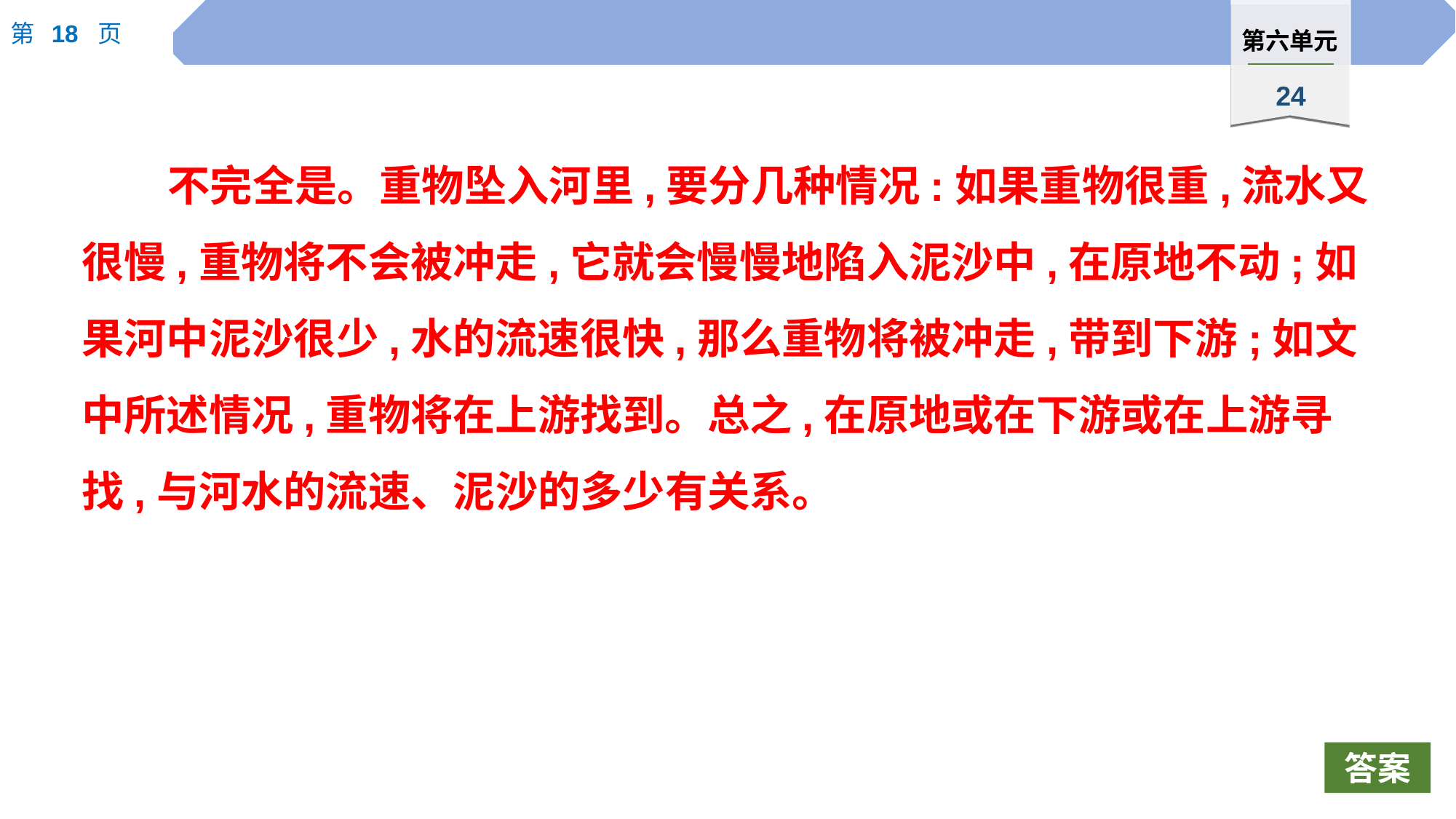

不完全是。重物坠入河里,要分几种情况:如果重物很重,流水又很慢,重物将不会被冲走,它就会慢慢地陷入泥沙中,在原地不动;如果河中泥沙很少,水的流速很快,那么重物将被冲走,带到下游;如文中所述情况,重物将在上游找到。总之,在原地或在下游或在上游寻找,与河水的流速、泥沙的多少有关系。
答案